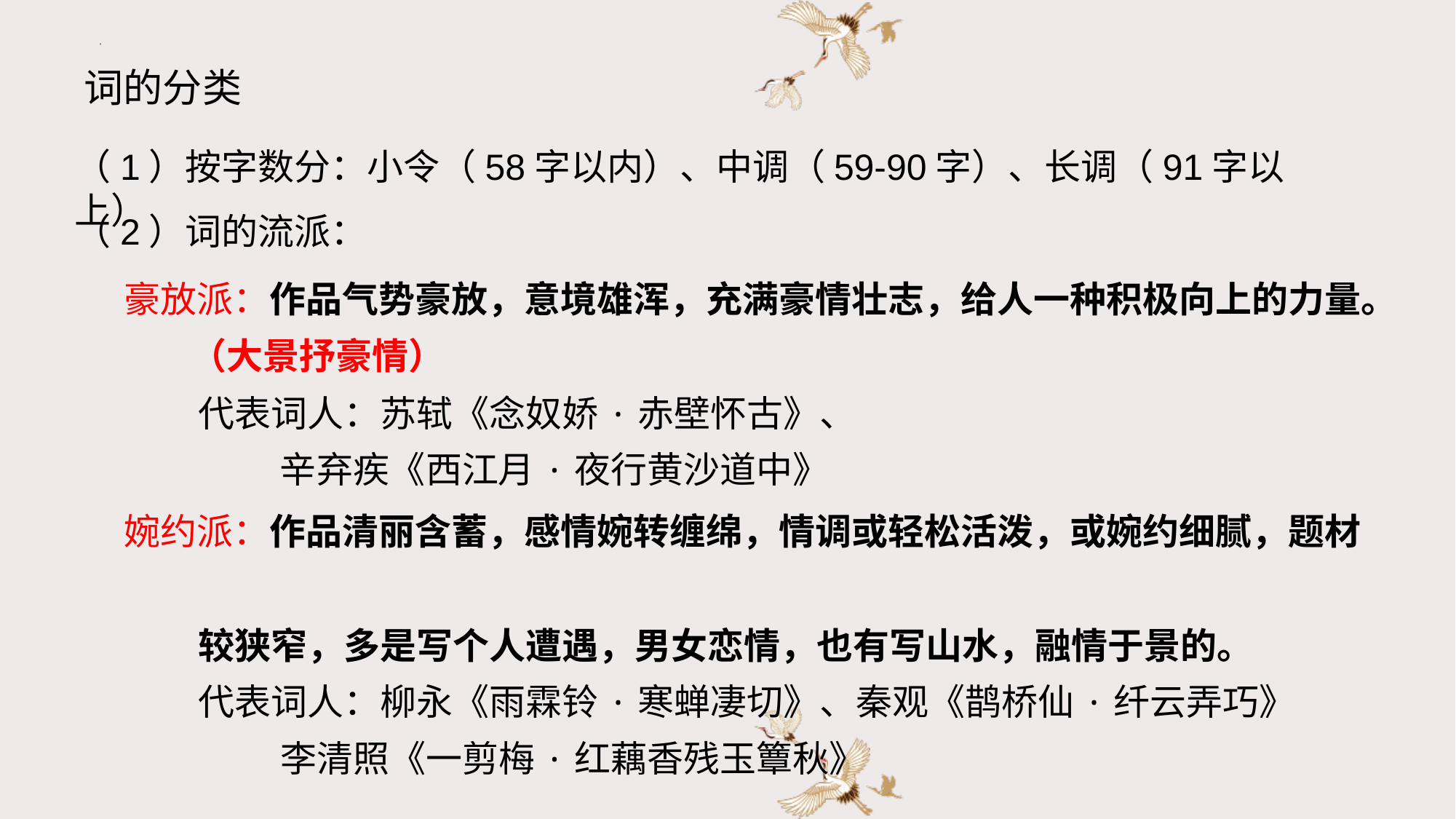

词的分类
（1）按字数分：小令（58字以内）、中调（59-90字）、长调（91字以上）
（2）词的流派：
豪放派：作品气势豪放，意境雄浑，充满豪情壮志，给人一种积极向上的力量。
       （大景抒豪情）
        代表词人：苏轼《念奴娇·赤壁怀古》、
                  辛弃疾《西江月·夜行黄沙道中》
婉约派：作品清丽含蓄，感情婉转缠绵，情调或轻松活泼，或婉约细腻，题材
        较狭窄，多是写个人遭遇，男女恋情，也有写山水，融情于景的。
        代表词人：柳永《雨霖铃·寒蝉凄切》、秦观《鹊桥仙·纤云弄巧》
                  李清照《一剪梅·红藕香残玉簟秋》